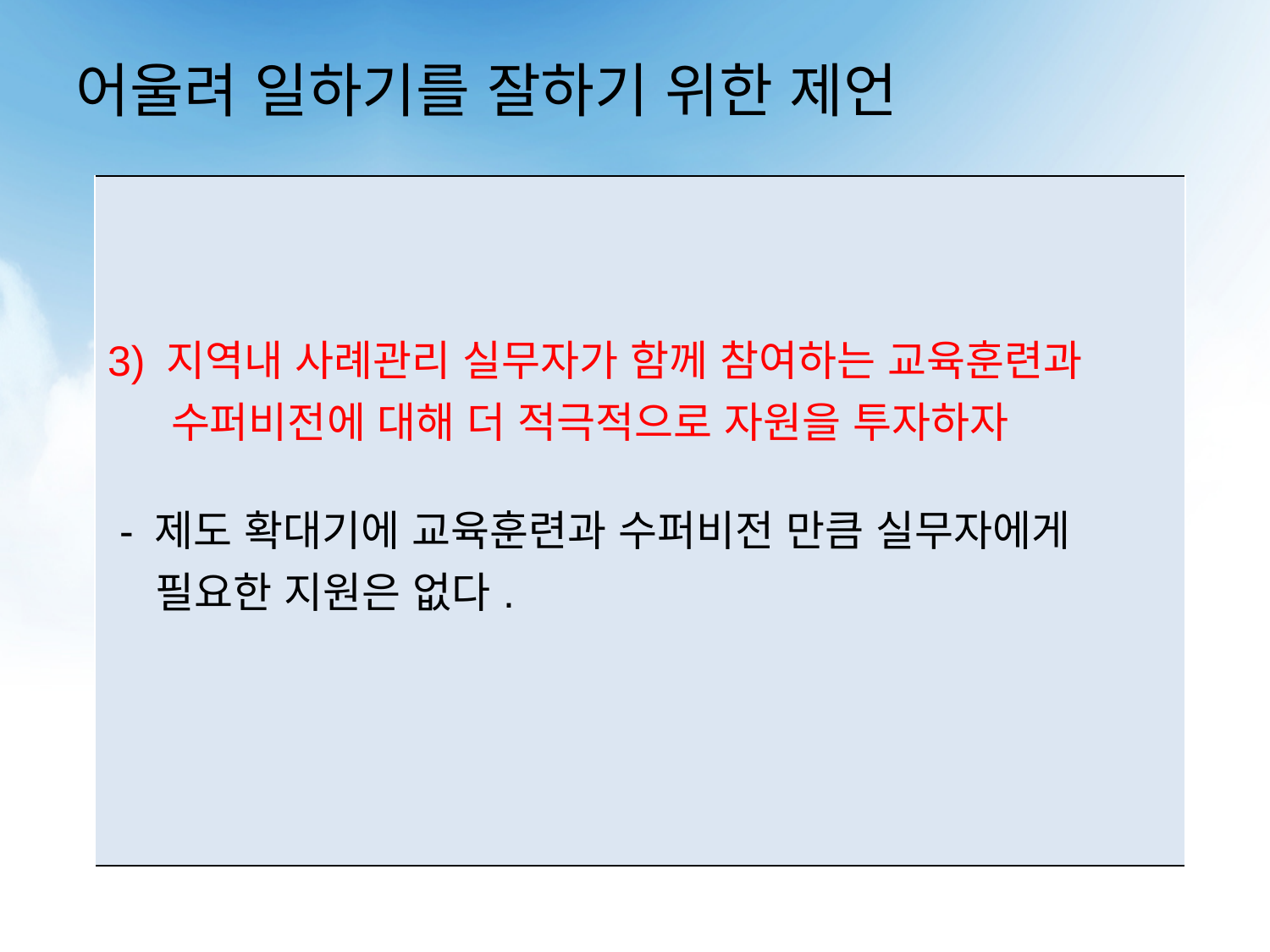

# 어울려 일하기를 잘하기 위한 제언
| 3) 지역내 사례관리 실무자가 함께 참여하는 교육훈련과 수퍼비전에 대해 더 적극적으로 자원을 투자하자 - 제도 확대기에 교육훈련과 수퍼비전 만큼 실무자에게 필요한 지원은 없다. |
| --- |